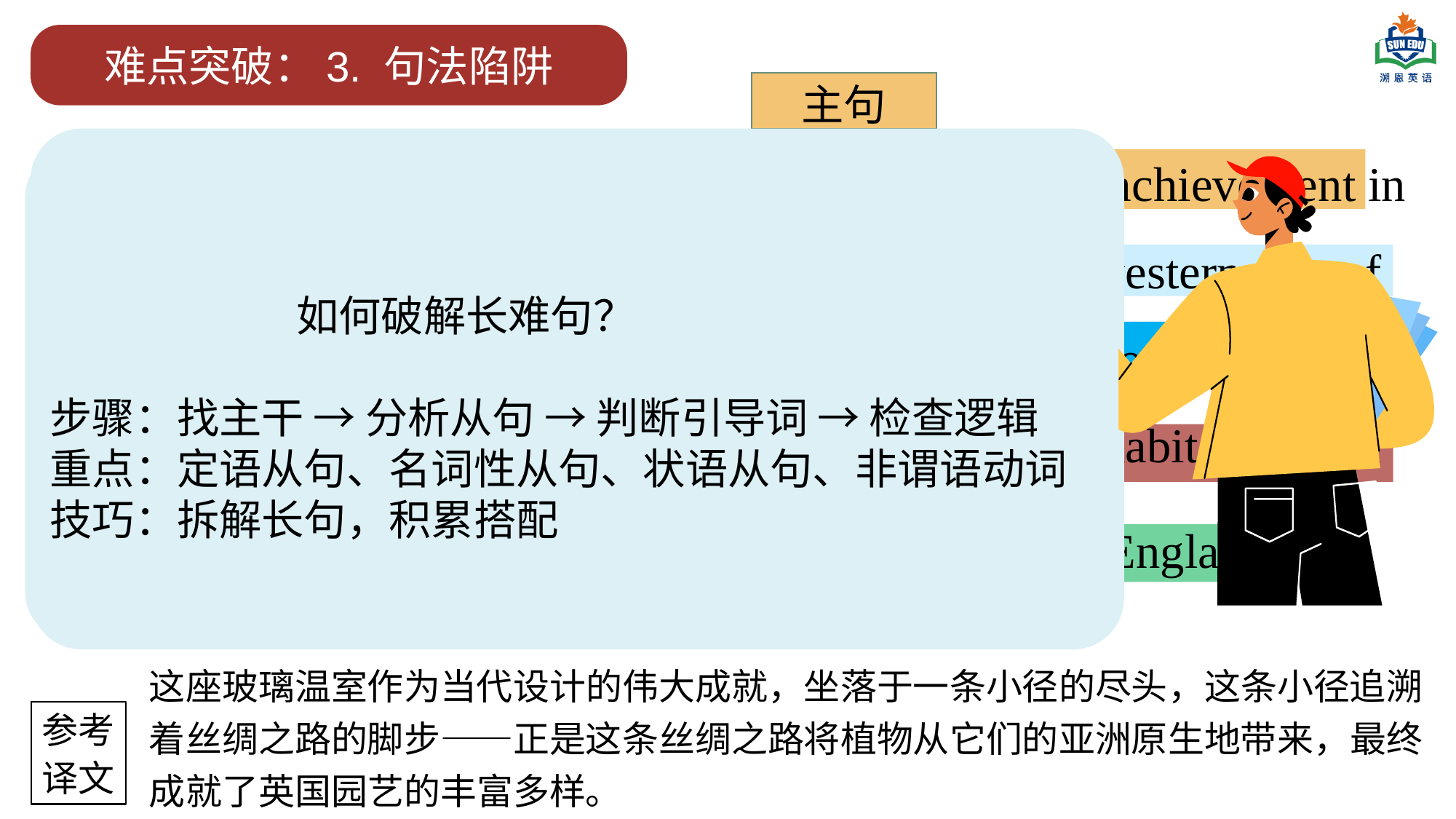

难点突破：3. 句法陷阱
主句
[典例3句子结构陷阱]The Glasshouse stands as a great achievement in contemporary design, to house the plants of the southwestern part of China at the end of a path retracing(追溯) the steps along the Silk Route _________brought the plants from their native habitat in Asia
to come to define much of the richness of gardening in England.

这个长句通过空间顺序（从小径尽头到丝绸之路）和
逻辑顺序（从植物原产地到英国园艺）展开：
主句（玻璃温室的地位）
目的状语（温室用途）
空间定位（小径尽头）
路径描述（追溯丝绸之路）
定语从句（丝绸之路的作用）
最终影响（对英国园艺的贡献）

                         如何破解长难句？

步骤：找主干 → 分析从句 → 判断引导词 → 检查逻辑
重点：定语从句、名词性从句、状语从句、非谓语动词
技巧：拆解长句，积累搭配

目的状语
地点状语
非谓语作定语

定语从句

不定式短语作结果状语
这座玻璃温室作为当代设计的伟大成就，坐落于一条小径的尽头，这条小径追溯着丝绸之路的脚步——正是这条丝绸之路将植物从它们的亚洲原生地带来，最终成就了英国园艺的丰富多样。
参考
译文